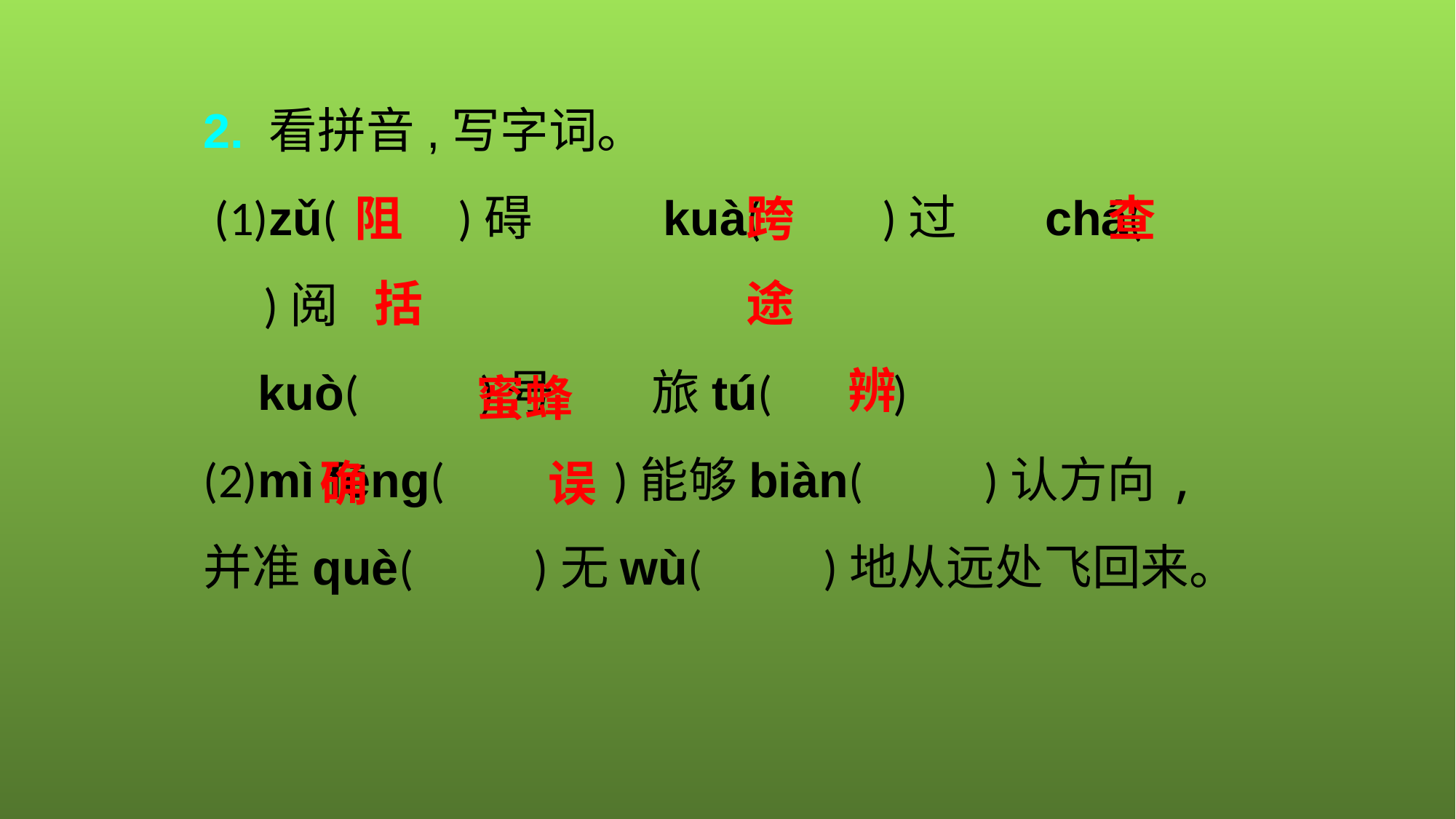

2. 看拼音,写字词。
 (1)zǔ(　　)碍　　  kuà(　　)过       chá(　　)阅
     kuò(　　)号　　旅tú(　　)
(2)mì fēnɡ(　　　)能够biàn(　　)认方向,并准què(　　)无wù(　　)地从远处飞回来。
阻
跨
查
括
途
辨
蜜蜂
确
误